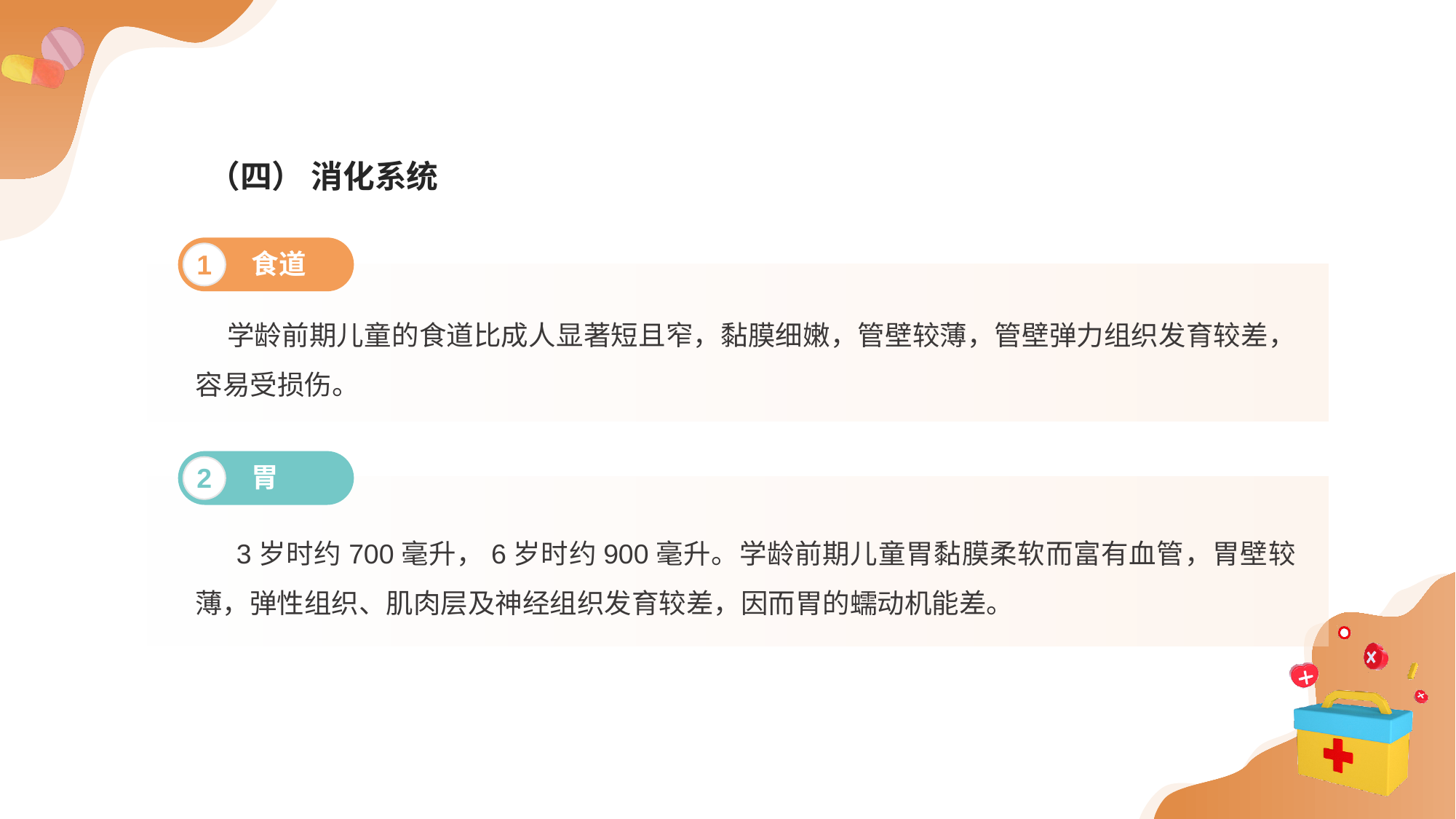

（四） 消化系统

食道

1

    学龄前期儿童的食道比成人显著短且窄，黏膜细嫩，管壁较薄，管壁弹力组织发育较差，容易受损伤。

胃

2

     3岁时约700毫升，6岁时约900毫升。学龄前期儿童胃黏膜柔软而富有血管，胃壁较薄，弹性组织、肌肉层及神经组织发育较差，因而胃的蠕动机能差。